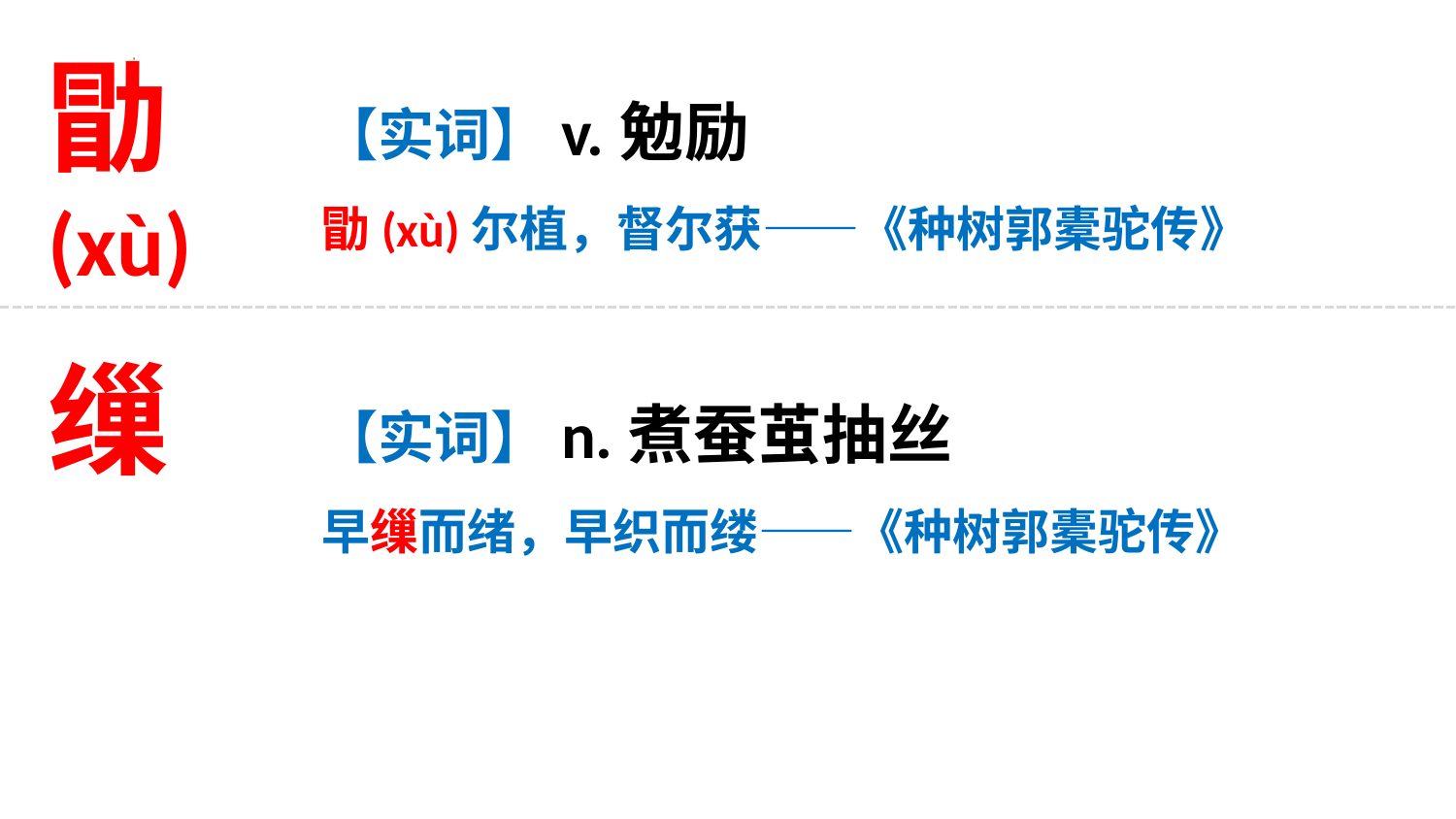

勖(xù)
【实词】v.勉励
勖(xù)尔植，督尔获——《种树郭橐驼传》
缫
【实词】n.煮蚕茧抽丝
早缫而绪，早织而缕——《种树郭橐驼传》